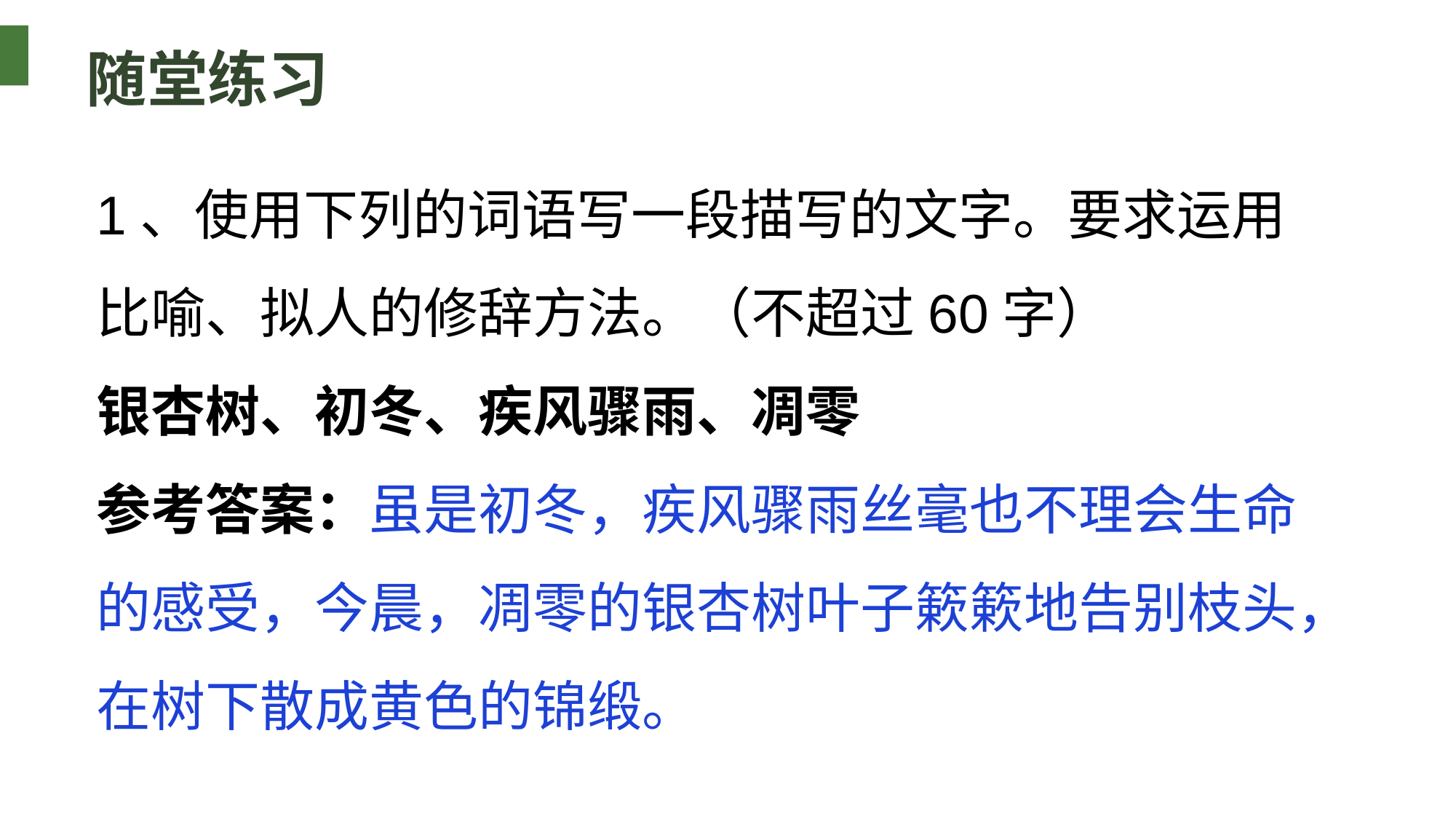

随堂练习
1、使用下列的词语写一段描写的文字。要求运用比喻、拟人的修辞方法。（不超过60字）
银杏树、初冬、疾风骤雨、凋零
参考答案：虽是初冬，疾风骤雨丝毫也不理会生命的感受，今晨，凋零的银杏树叶子簌簌地告别枝头，在树下散成黄色的锦缎。